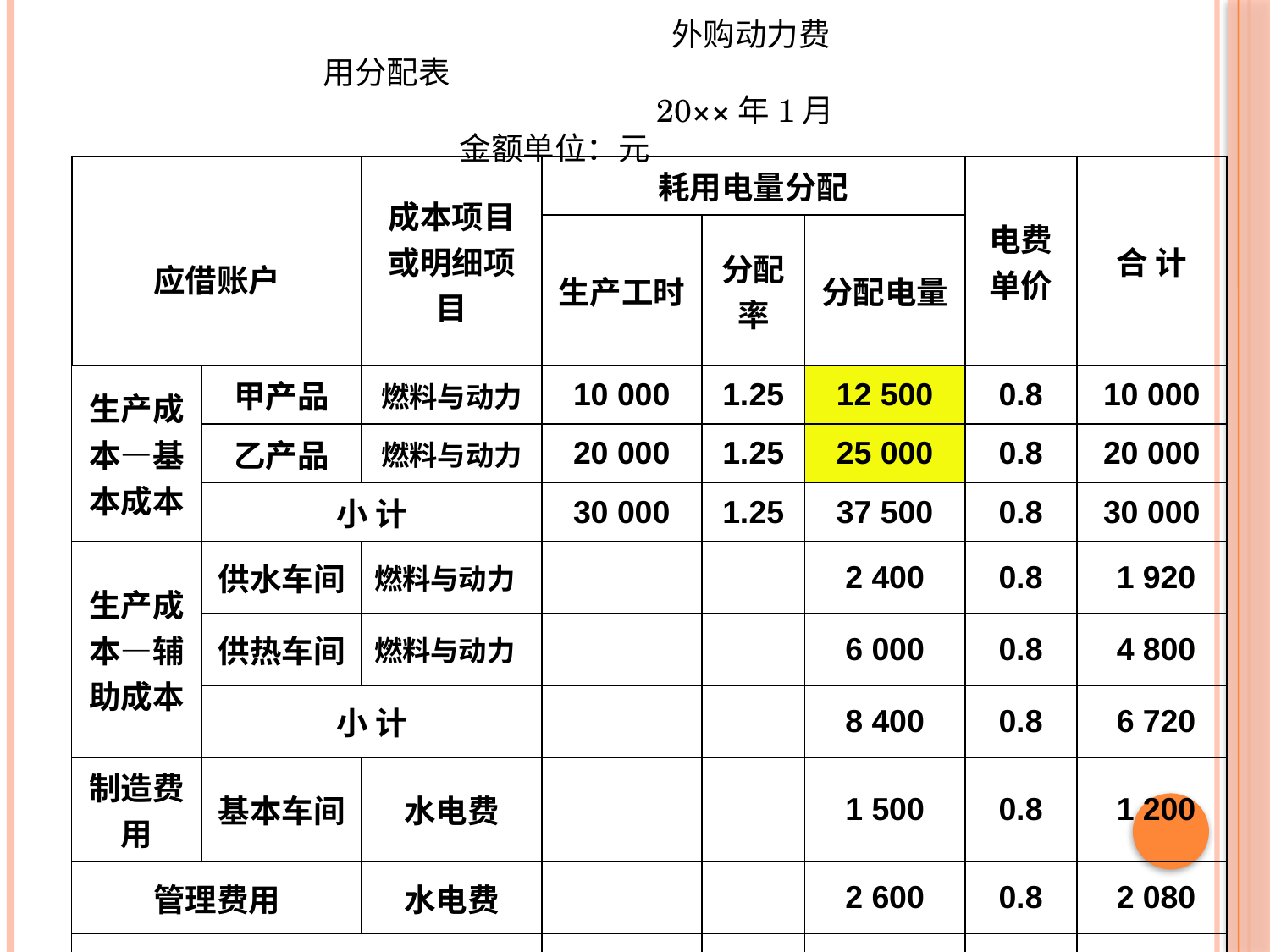

外购动力费用分配表
20××年1月                      金额单位：元
| 应借账户 |  | 成本项目或明细项目 | 耗用电量分配 |  |  | 电费 单价 | 合 计 |
| --- | --- | --- | --- | --- | --- | --- | --- |
|  |  |  | 生产工时 | 分配率 | 分配电量 |  |  |
| 生产成本—基本成本 | 甲产品 | 燃料与动力 | 10 000 | 1.25 | 12 500 | 0.8 | 10 000 |
|  | 乙产品 | 燃料与动力 | 20 000 | 1.25 | 25 000 | 0.8 | 20 000 |
|  | 小 计 |  | 30 000 | 1.25 | 37 500 | 0.8 | 30 000 |
| 生产成本—辅助成本 | 供水车间 | 燃料与动力 |  |  | 2 400 | 0.8 | 1 920 |
|  | 供热车间 | 燃料与动力 |  |  | 6 000 | 0.8 | 4 800 |
|  | 小 计 |  |  |  | 8 400 | 0.8 | 6 720 |
| 制造费用 | 基本车间 | 水电费 |  |  | 1 500 | 0.8 | 1 200 |
| 管理费用 |  | 水电费 |  |  | 2 600 | 0.8 | 2 080 |
| 合 计 |  |  |  |  | 50 000 | 0.8 | 40 000 |